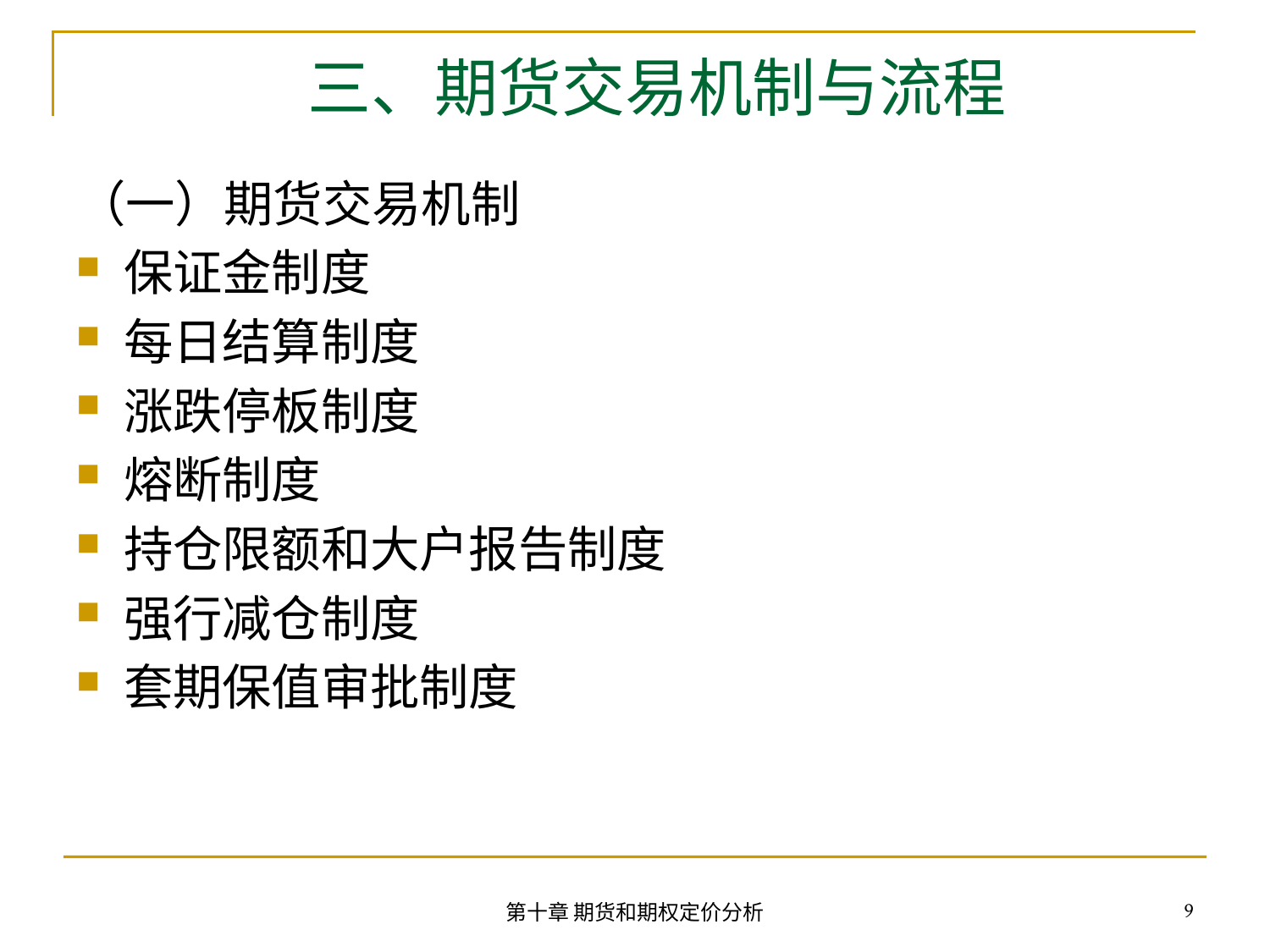

# 三、期货交易机制与流程

（一）期货交易机制
保证金制度
每日结算制度
涨跌停板制度
熔断制度
持仓限额和大户报告制度
强行减仓制度
套期保值审批制度
9
第十章 期货和期权定价分析